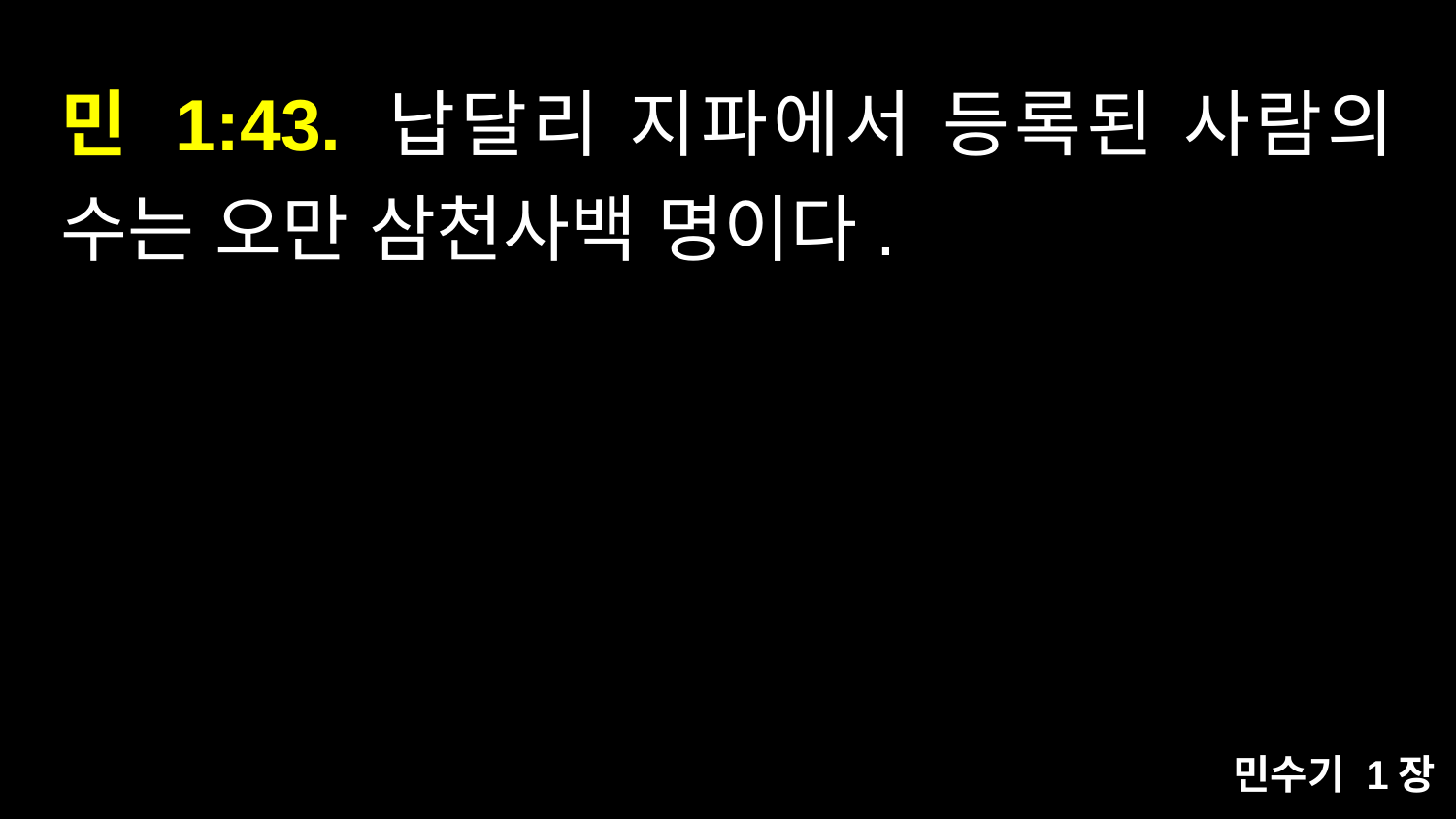

# 민 1:43. 납달리 지파에서 등록된 사람의 수는 오만 삼천사백 명이다.
민수기 1장